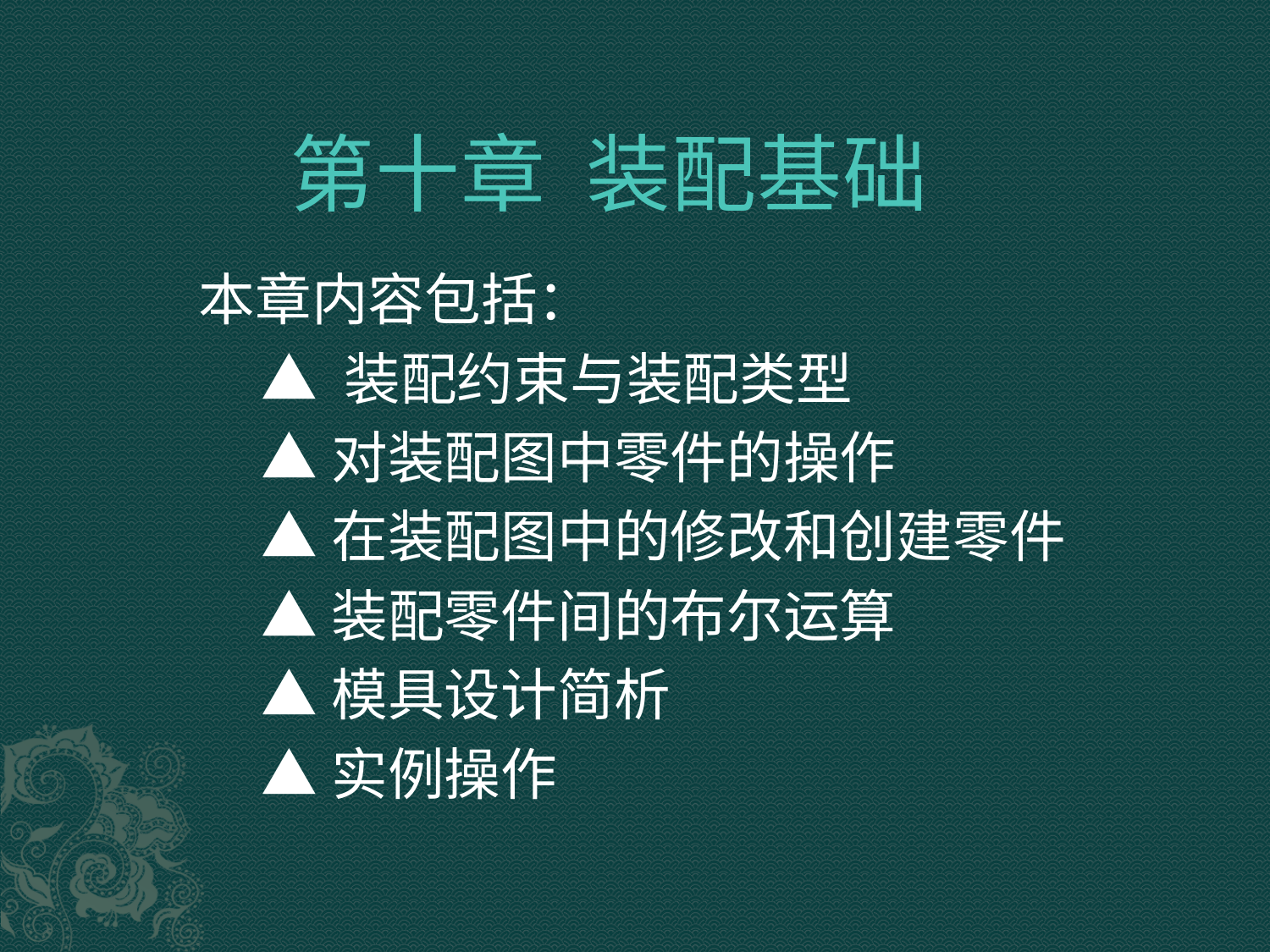

# 第十章  装配基础
     本章内容包括：
           ▲ 装配约束与装配类型
           ▲对装配图中零件的操作
           ▲在装配图中的修改和创建零件
           ▲装配零件间的布尔运算
           ▲模具设计简析
           ▲实例操作